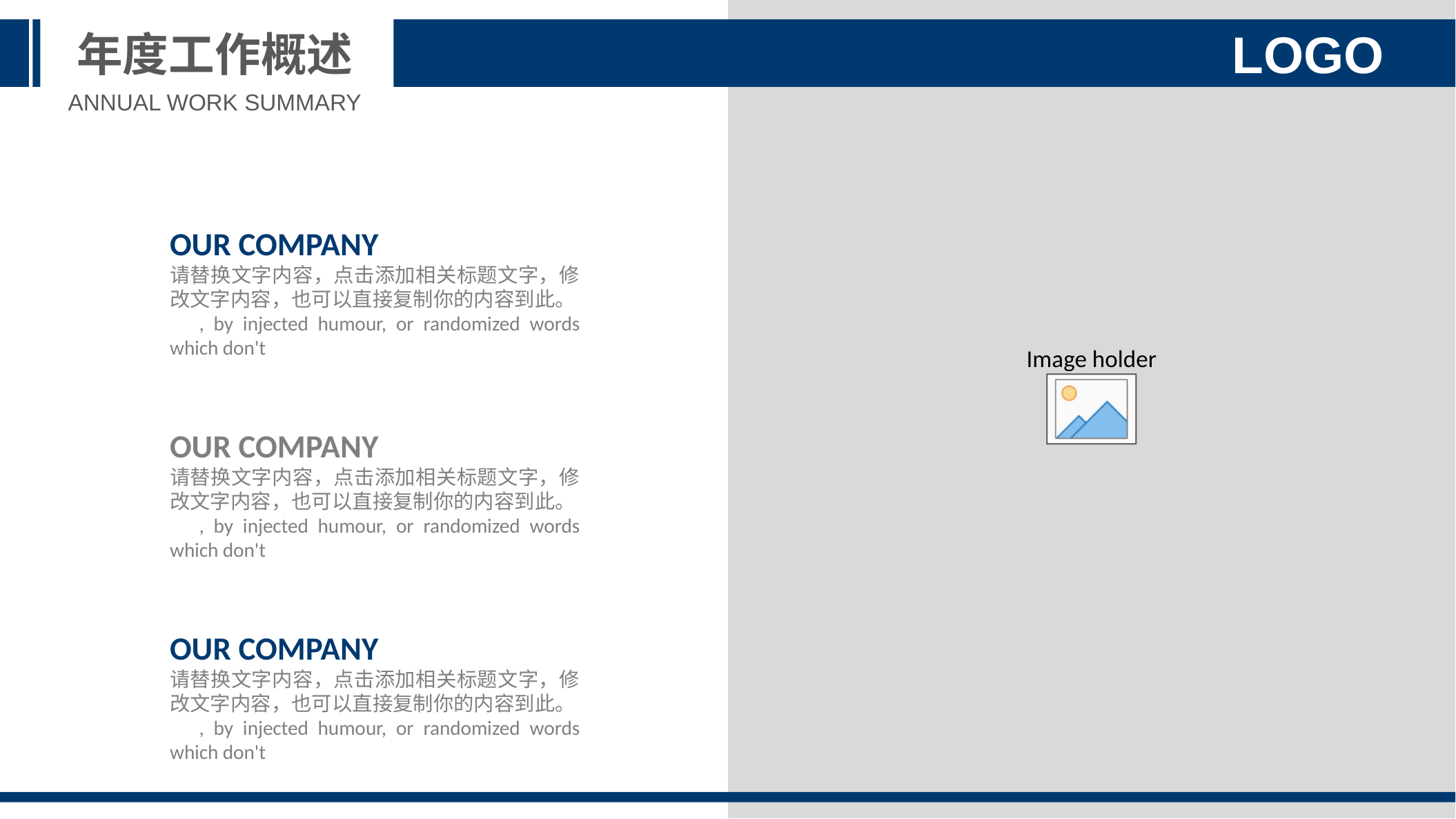

年度工作概述
LOGO
ANNUAL WORK SUMMARY
OUR COMPANY
请替换文字内容，点击添加相关标题文字，修改文字内容，也可以直接复制你的内容到此。    , by injected humour, or randomized words which don't
OUR COMPANY
请替换文字内容，点击添加相关标题文字，修改文字内容，也可以直接复制你的内容到此。    , by injected humour, or randomized words which don't
OUR COMPANY
请替换文字内容，点击添加相关标题文字，修改文字内容，也可以直接复制你的内容到此。    , by injected humour, or randomized words which don't
23